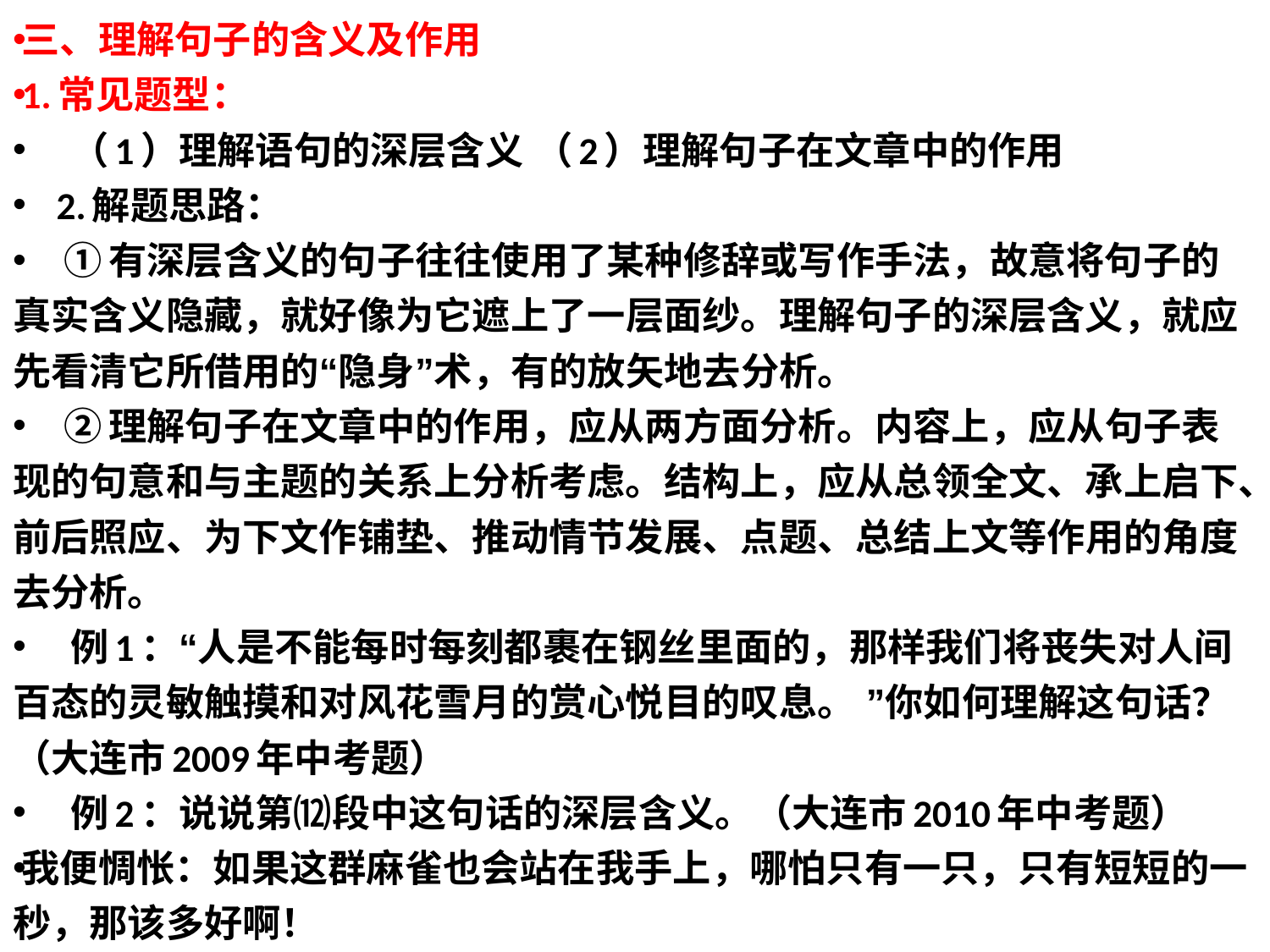

三、理解句子的含义及作用
1.常见题型：
    （1）理解语句的深层含义 （2）理解句子在文章中的作用
    2.解题思路：
    ①有深层含义的句子往往使用了某种修辞或写作手法，故意将句子的真实含义隐藏，就好像为它遮上了一层面纱。理解句子的深层含义，就应先看清它所借用的“隐身”术，有的放矢地去分析。
    ②理解句子在文章中的作用，应从两方面分析。内容上，应从句子表现的句意和与主题的关系上分析考虑。结构上，应从总领全文、承上启下、前后照应、为下文作铺垫、推动情节发展、点题、总结上文等作用的角度去分析。
    例1：“人是不能每时每刻都裹在钢丝里面的，那样我们将丧失对人间百态的灵敏触摸和对风花雪月的赏心悦目的叹息。 ”你如何理解这句话？（大连市2009年中考题）
    例2：说说第⑿段中这句话的深层含义。（大连市2010年中考题）
我便惆怅：如果这群麻雀也会站在我手上，哪怕只有一只，只有短短的一秒，那该多好啊！

#